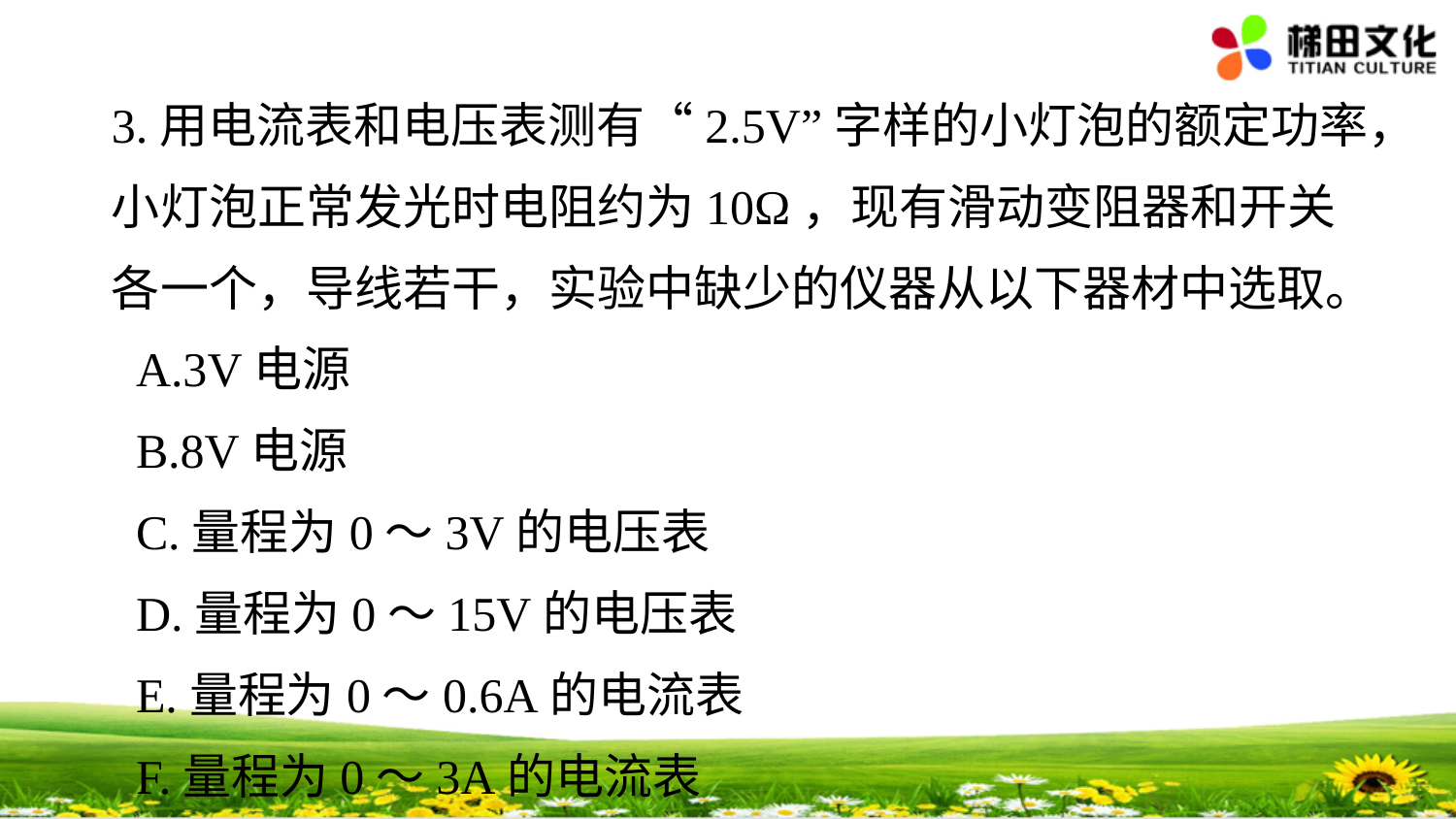

3.用电流表和电压表测有“2.5V”字样的小灯泡的额定功率，小灯泡正常发光时电阻约为10Ω，现有滑动变阻器和开关各一个，导线若干，实验中缺少的仪器从以下器材中选取。
  A.3V电源
  B.8V电源
  C.量程为0～3V的电压表
  D.量程为0～15V的电压表
  E.量程为0～0.6A的电流表
  F.量程为0～3A的电流表